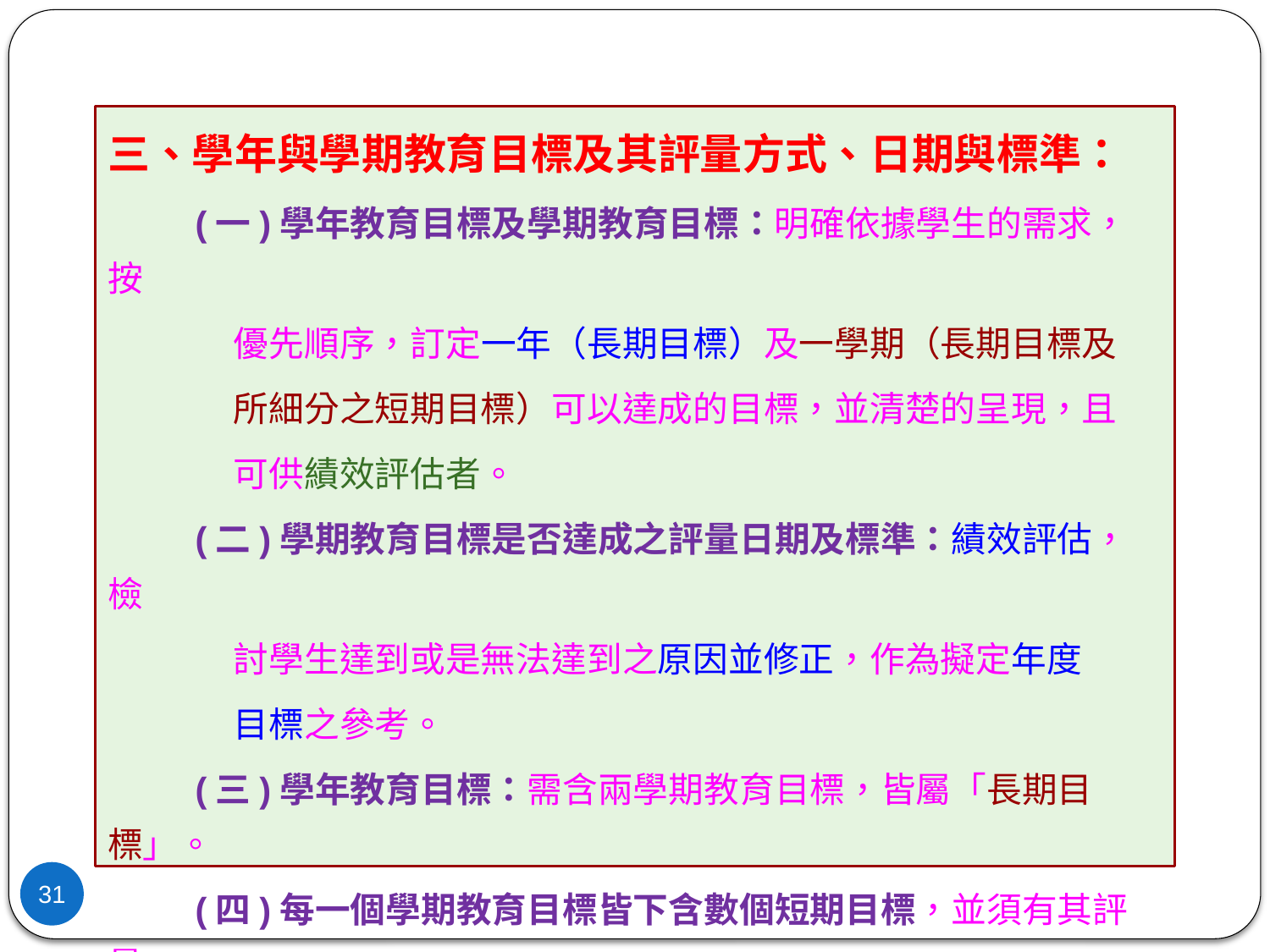

三、學年與學期教育目標及其評量方式、日期與標準：
         (一)學年教育目標及學期教育目標：明確依據學生的需求，按
               優先順序，訂定一年（長期目標）及一學期（長期目標及
               所細分之短期目標）可以達成的目標，並清楚的呈現，且
               可供績效評估者。
         (二)學期教育目標是否達成之評量日期及標準：績效評估，檢
               討學生達到或是無法達到之原因並修正，作為擬定年度
               目標之參考。
         (三)學年教育目標：需含兩學期教育目標，皆屬「長期目標」。
         (四)每一個學期教育目標皆下含數個短期目標，並須有其評量
               方式、日期與標準。

31